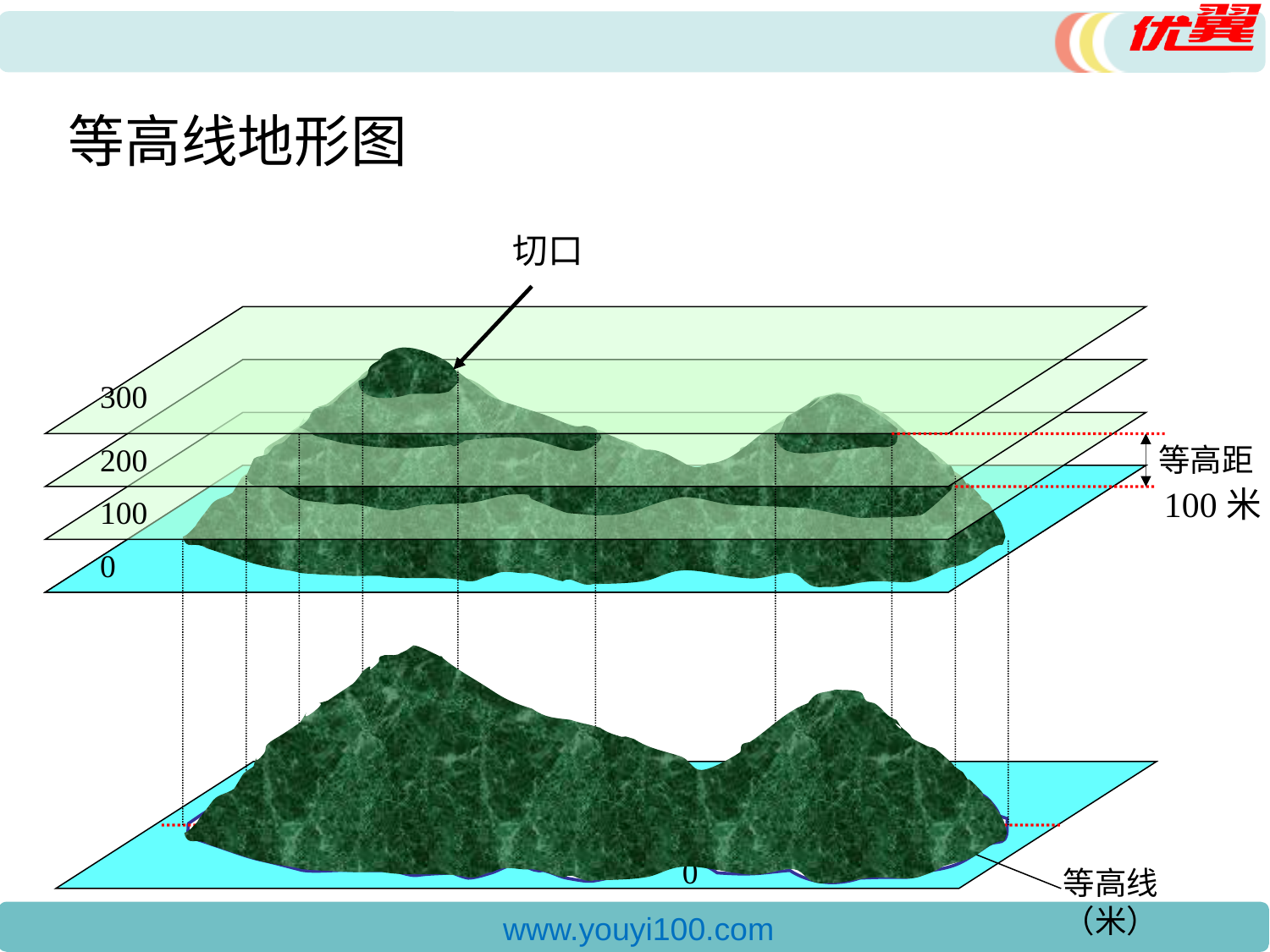

等高线地形图

切口

300

200

等高距

100米
100

0

300

200

100
0

等高线（米）